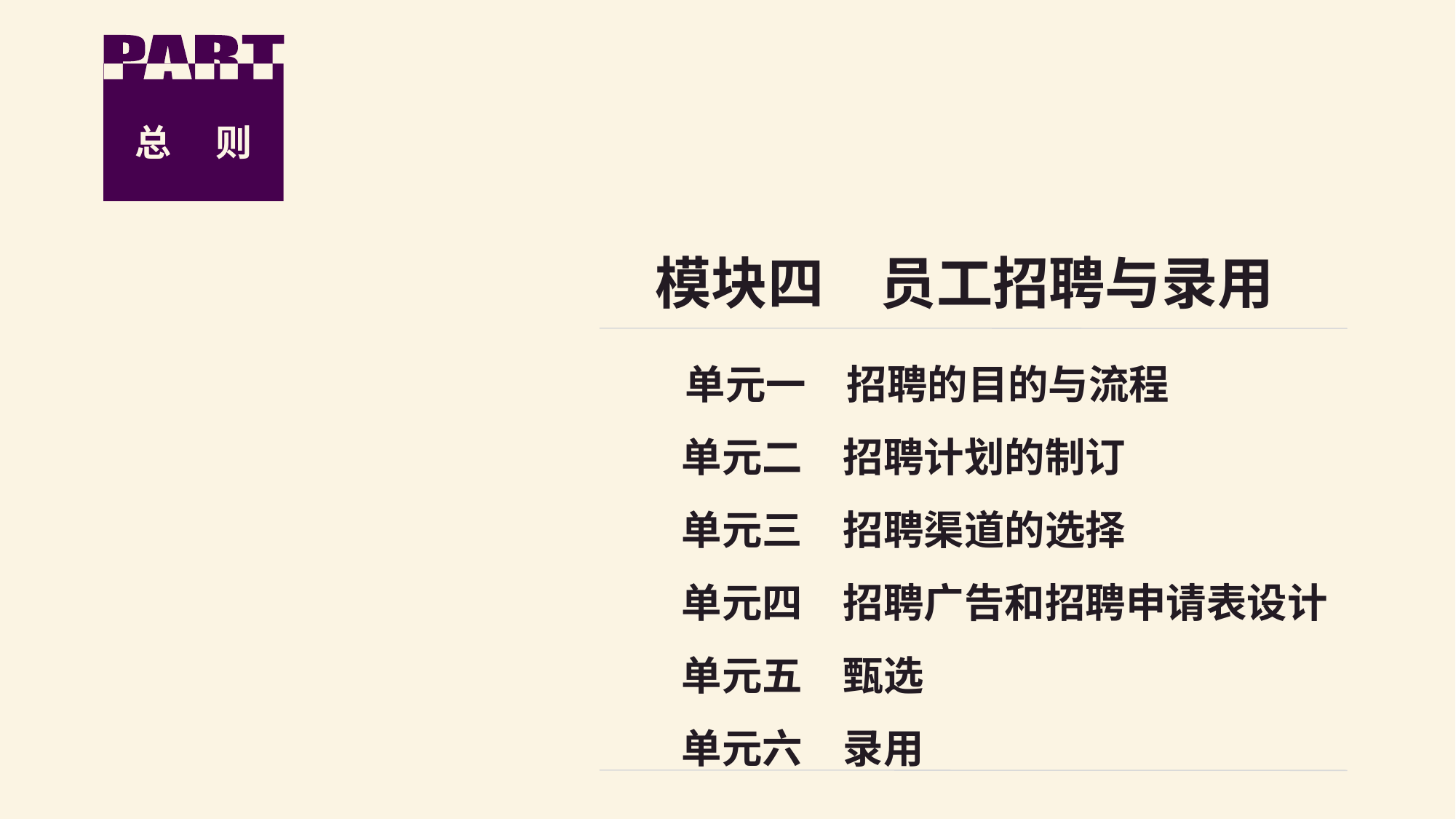

总　 则
模块四　员工招聘与录用
　单元一　招聘的目的与流程
   单元二　招聘计划的制订
   单元三　招聘渠道的选择
   单元四　招聘广告和招聘申请表设计
   单元五　甄选
   单元六　录用